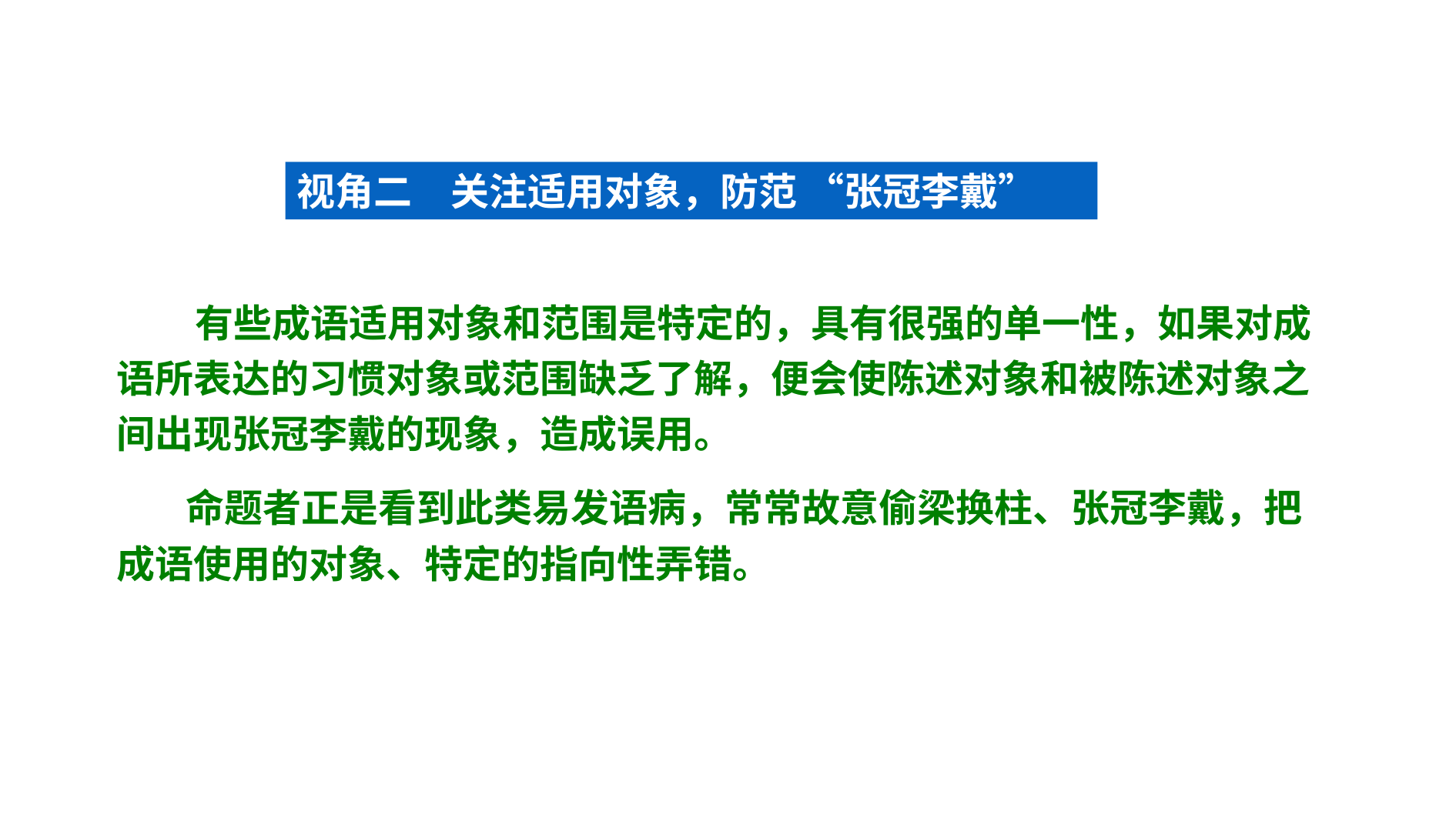

视角二　关注适用对象，防范 “张冠李戴”
        有些成语适用对象和范围是特定的，具有很强的单一性，如果对成语所表达的习惯对象或范围缺乏了解，便会使陈述对象和被陈述对象之间出现张冠李戴的现象，造成误用。
       命题者正是看到此类易发语病，常常故意偷梁换柱、张冠李戴，把成语使用的对象、特定的指向性弄错。